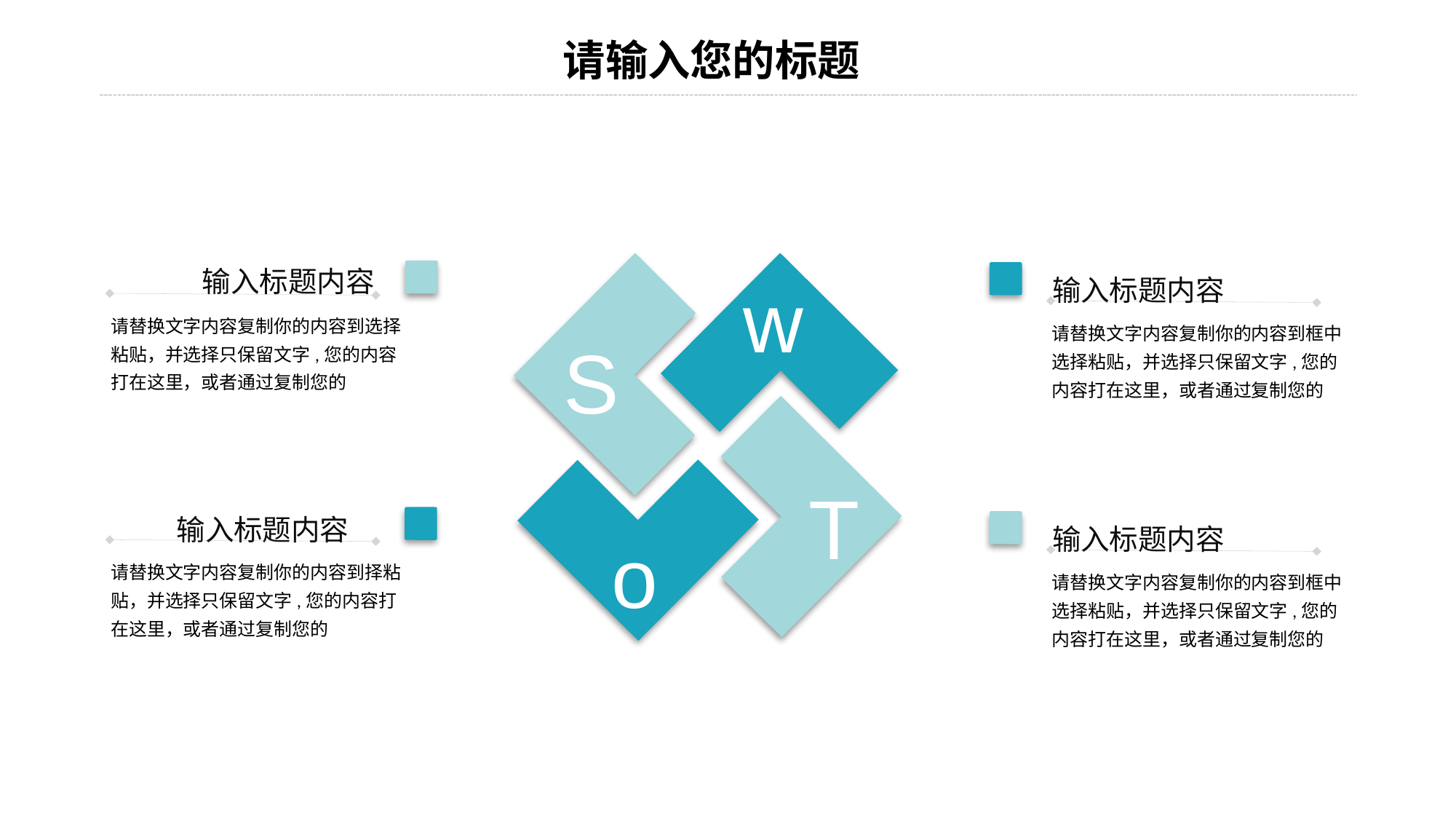

w

S

T
o
输入标题内容

请替换文字内容复制你的内容到选择粘贴，并选择只保留文字,您的内容打在这里，或者通过复制您的
输入标题内容

请替换文字内容复制你的内容到框中选择粘贴，并选择只保留文字,您的内容打在这里，或者通过复制您的
输入标题内容

请替换文字内容复制你的内容到择粘贴，并选择只保留文字,您的内容打在这里，或者通过复制您的
输入标题内容

请替换文字内容复制你的内容到框中选择粘贴，并选择只保留文字,您的内容打在这里，或者通过复制您的